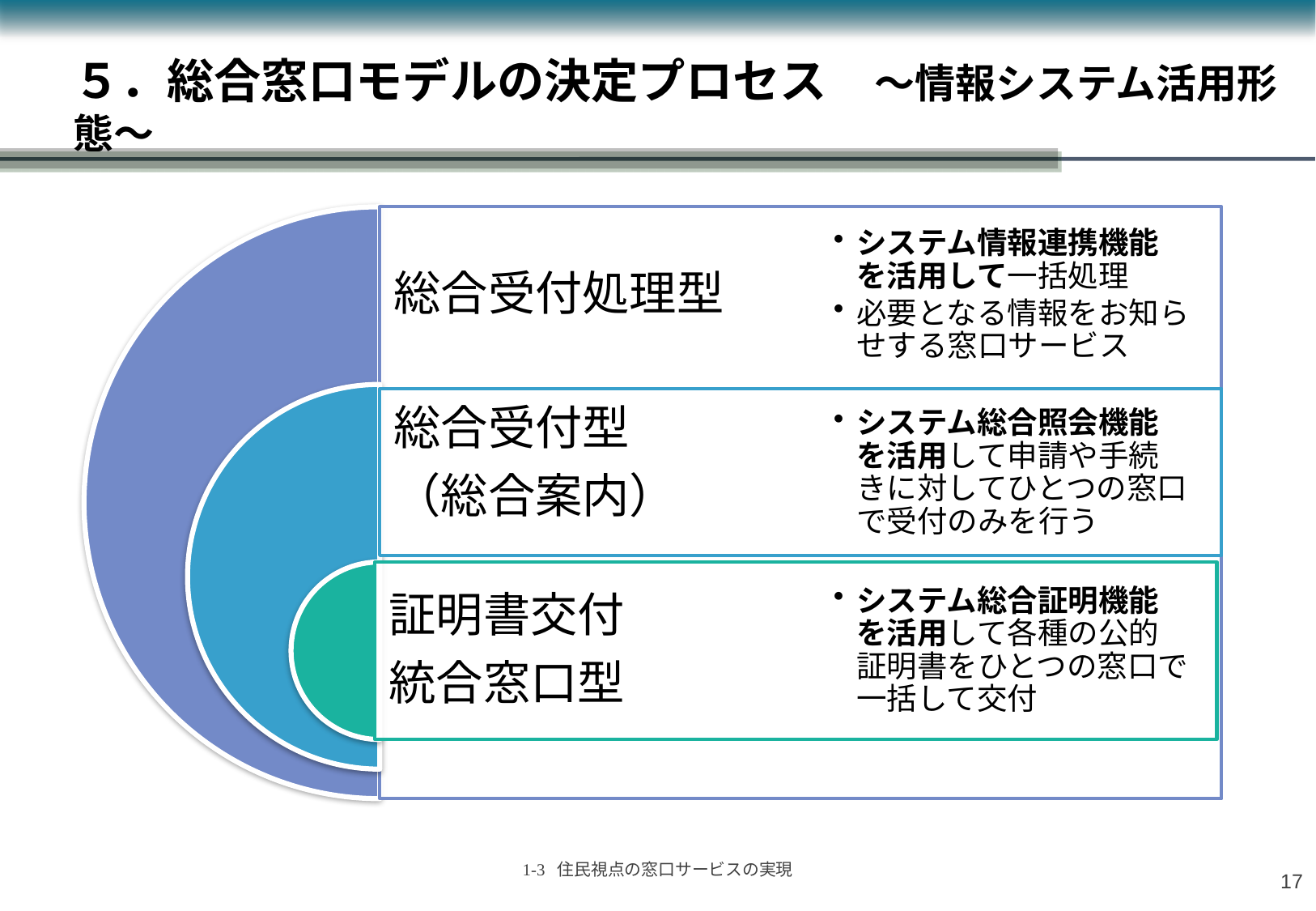

# ５．総合窓口モデルの決定プロセス　～情報システム活用形態～
総合受付処理型

総合受付型
（総合案内）
証明書交付
統合窓口型
システム情報連携機能を活用して一括処理
必要となる情報をお知らせする窓口サービス
システム総合照会機能を活用して申請や手続きに対してひとつの窓口で受付のみを行う
システム総合証明機能を活用して各種の公的証明書をひとつの窓口で一括して交付
17
1-3  住民視点の窓口サービスの実現